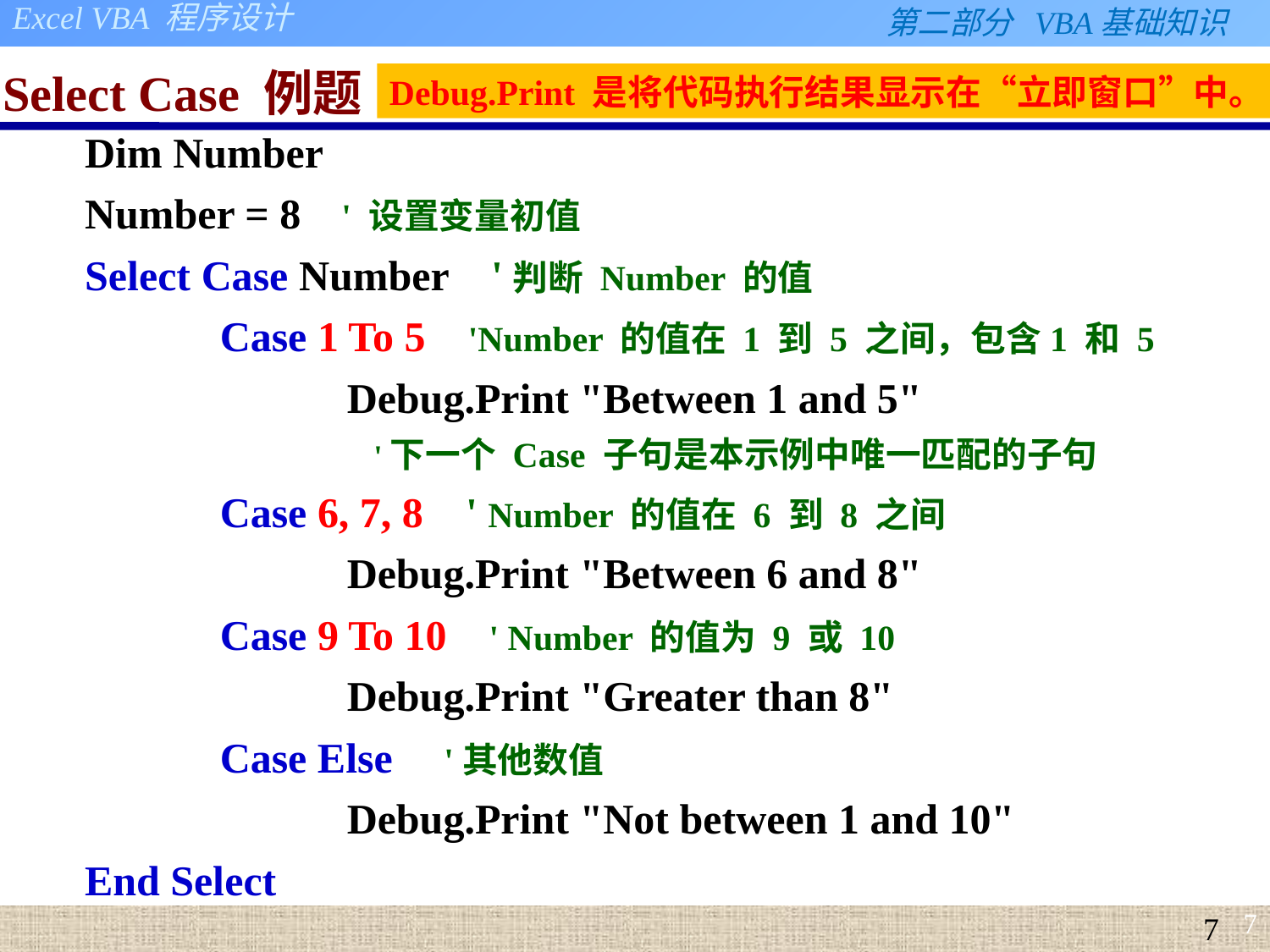

# Select Case 例题1
Debug.Print 是将代码执行结果显示在“立即窗口”中。
    Dim Number
    Number = 8    ' 设置变量初值
    Select Case Number    '判断 Number 的值
    		Case 1 To 5    'Number 的值在 1 到 5 之间，包含1 和 5
        		Debug.Print "Between 1 and 5"
   			   '下一个 Case 子句是本示例中唯一匹配的子句
    		Case 6, 7, 8    ' Number 的值在 6 到 8 之间
        		Debug.Print "Between 6 and 8"
    		Case 9 To 10    ' Number 的值为 9 或 10
        		Debug.Print "Greater than 8"
    		Case Else     '其他数值
        		Debug.Print "Not between 1 and 10"
    End Select

7